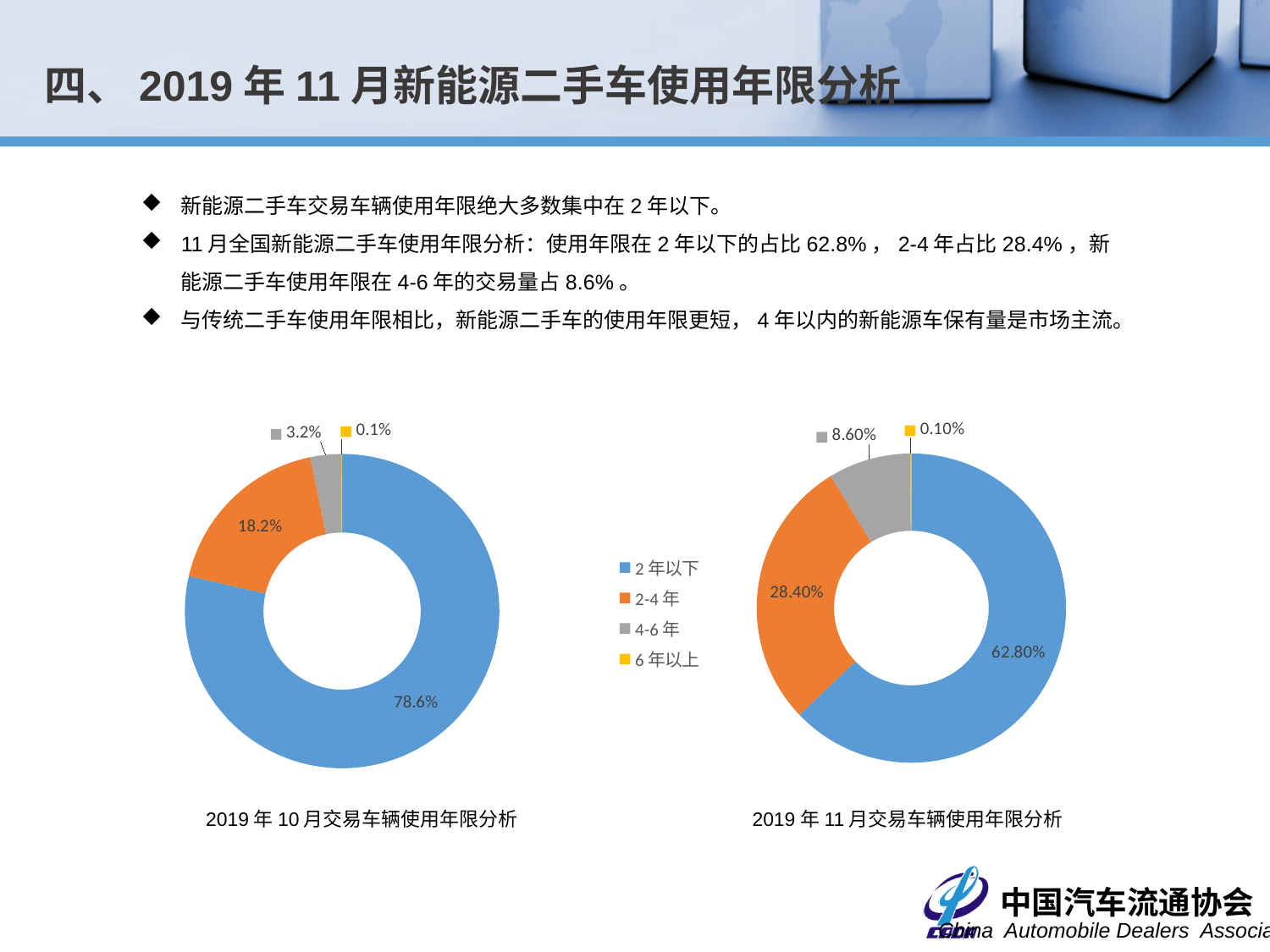

四、2019年11月新能源二手车使用年限分析
新能源二手车交易车辆使用年限绝大多数集中在2年以下。
11月全国新能源二手车使用年限分析：使用年限在2年以下的占比62.8%，2-4年占比28.4%，新能源二手车使用年限在4-6年的交易量占8.6%。
与传统二手车使用年限相比，新能源二手车的使用年限更短，4年以内的新能源车保有量是市场主流。

### Chart

| Category |
|---|

### Chart

| Category |  |
|---|---|
| 2年以下 | 0.628 |
| 2-4年 | 0.284 |
| 4-6年 | 0.086 |
| 6年以上 | 0.001 |

### Chart

| Category |  |
|---|---|
| 2年以下 | 0.785919972467903 |
| 2-4年 | 0.18163267731472874 |
| 4-6年 | 0.031657098889748936 |
| 6年以上 | 0.000790251327619284 |
2019年10月交易车辆使用年限分析
2019年11月交易车辆使用年限分析